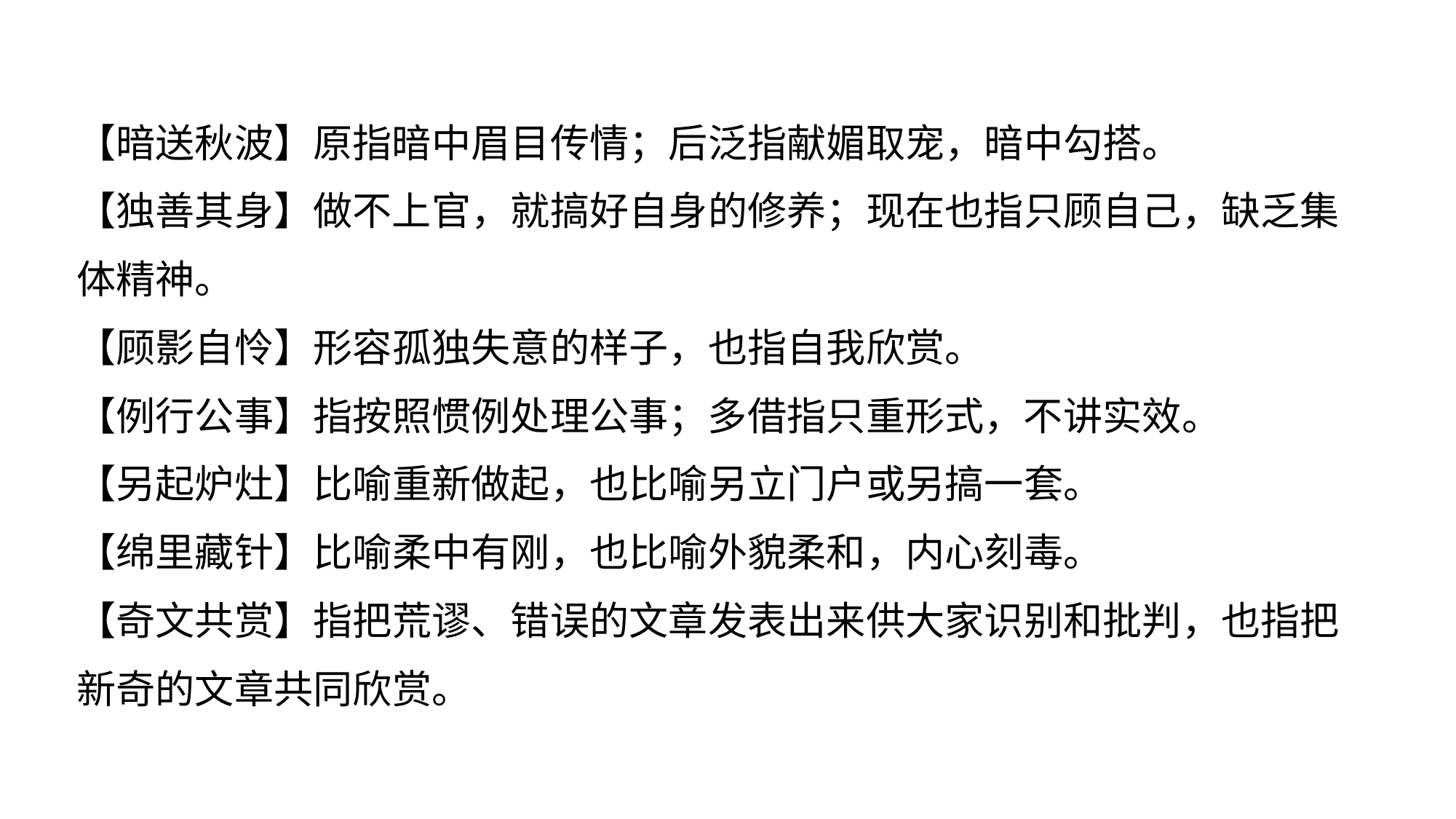

【暗送秋波】原指暗中眉目传情；后泛指献媚取宠，暗中勾搭。
【独善其身】做不上官，就搞好自身的修养；现在也指只顾自己，缺乏集体精神。
【顾影自怜】形容孤独失意的样子，也指自我欣赏。
【例行公事】指按照惯例处理公事；多借指只重形式，不讲实效。
【另起炉灶】比喻重新做起，也比喻另立门户或另搞一套。
【绵里藏针】比喻柔中有刚，也比喻外貌柔和，内心刻毒。
【奇文共赏】指把荒谬、错误的文章发表出来供大家识别和批判，也指把新奇的文章共同欣赏。